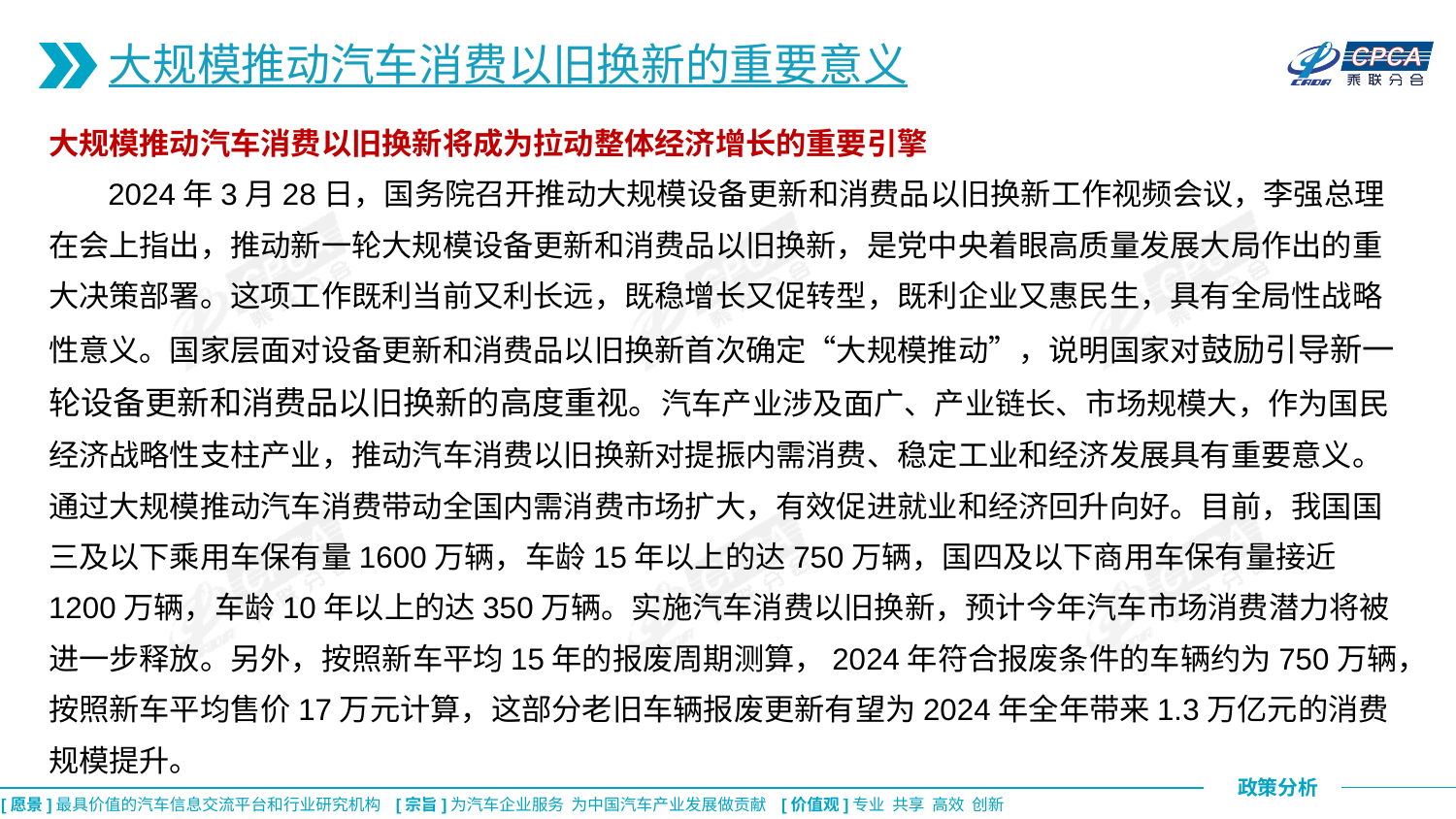

大规模推动汽车消费以旧换新的重要意义
大规模推动汽车消费以旧换新将成为拉动整体经济增长的重要引擎
       2024年3月28日，国务院召开推动大规模设备更新和消费品以旧换新工作视频会议，李强总理在会上指出，推动新一轮大规模设备更新和消费品以旧换新，是党中央着眼高质量发展大局作出的重大决策部署。这项工作既利当前又利长远，既稳增长又促转型，既利企业又惠民生，具有全局性战略性意义。国家层面对设备更新和消费品以旧换新首次确定“大规模推动”，说明国家对鼓励引导新一轮设备更新和消费品以旧换新的高度重视。汽车产业涉及面广、产业链长、市场规模大，作为国民经济战略性支柱产业，推动汽车消费以旧换新对提振内需消费、稳定工业和经济发展具有重要意义。通过大规模推动汽车消费带动全国内需消费市场扩大，有效促进就业和经济回升向好。目前，我国国三及以下乘用车保有量1600万辆，车龄15年以上的达750万辆，国四及以下商用车保有量接近1200万辆，车龄10年以上的达350万辆。实施汽车消费以旧换新，预计今年汽车市场消费潜力将被进一步释放。另外，按照新车平均15年的报废周期测算，2024年符合报废条件的车辆约为750万辆，按照新车平均售价17万元计算，这部分老旧车辆报废更新有望为2024年全年带来1.3万亿元的消费规模提升。